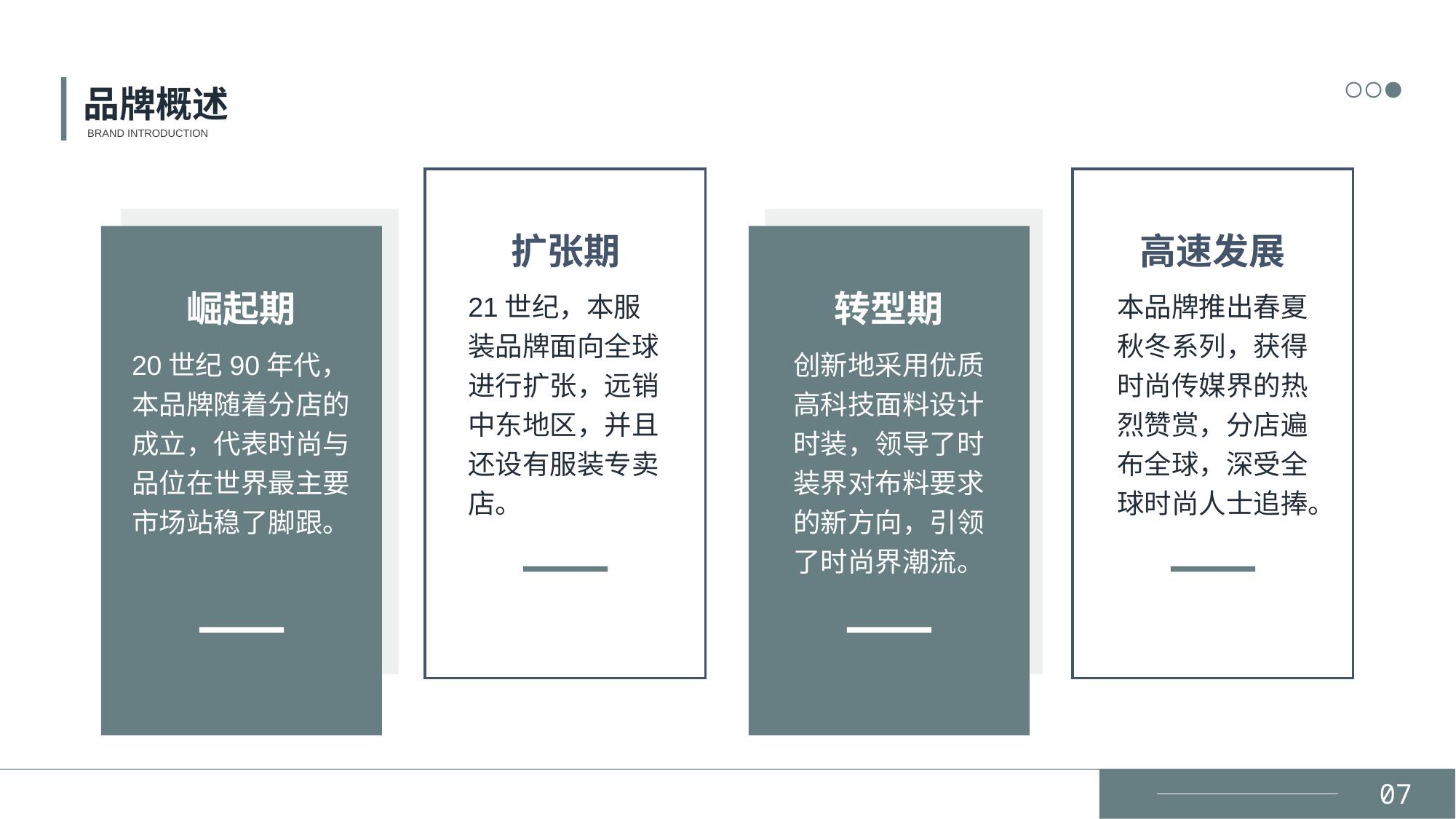

品牌概述
BRAND INTRODUCTION

扩张期
高速发展

21世纪，本服装品牌面向全球进行扩张，远销中东地区，并且还设有服装专卖店。
本品牌推出春夏秋冬系列，获得时尚传媒界的热烈赞赏，分店遍布全球，深受全球时尚人士追捧。
崛起期
转型期
20世纪90年代，本品牌随着分店的成立，代表时尚与品位在世界最主要市场站稳了脚跟。
创新地采用优质高科技面料设计时装，领导了时装界对布料要求的新方向，引领了时尚界潮流。

07